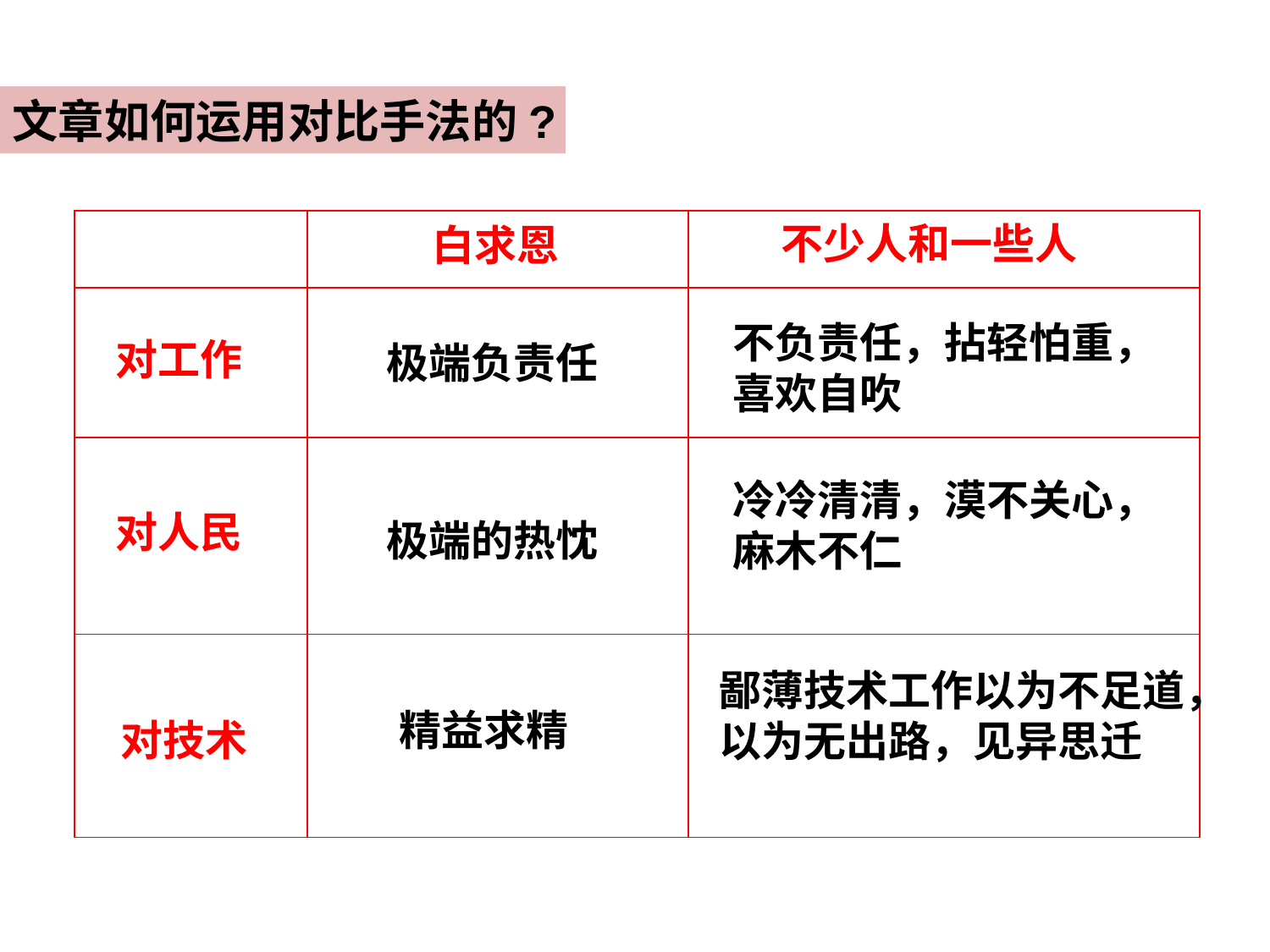

文章如何运用对比手法的?
|  |  |  |
| --- | --- | --- |
|  |  |  |
|  |  |  |
|  |  |  |
不少人和一些人
白求恩
不负责任，拈轻怕重，喜欢自吹
对工作
极端负责任
冷冷清清，漠不关心，麻木不仁
对人民
  极端的热忱
鄙薄技术工作以为不足道，以为无出路，见异思迁
精益求精
对技术